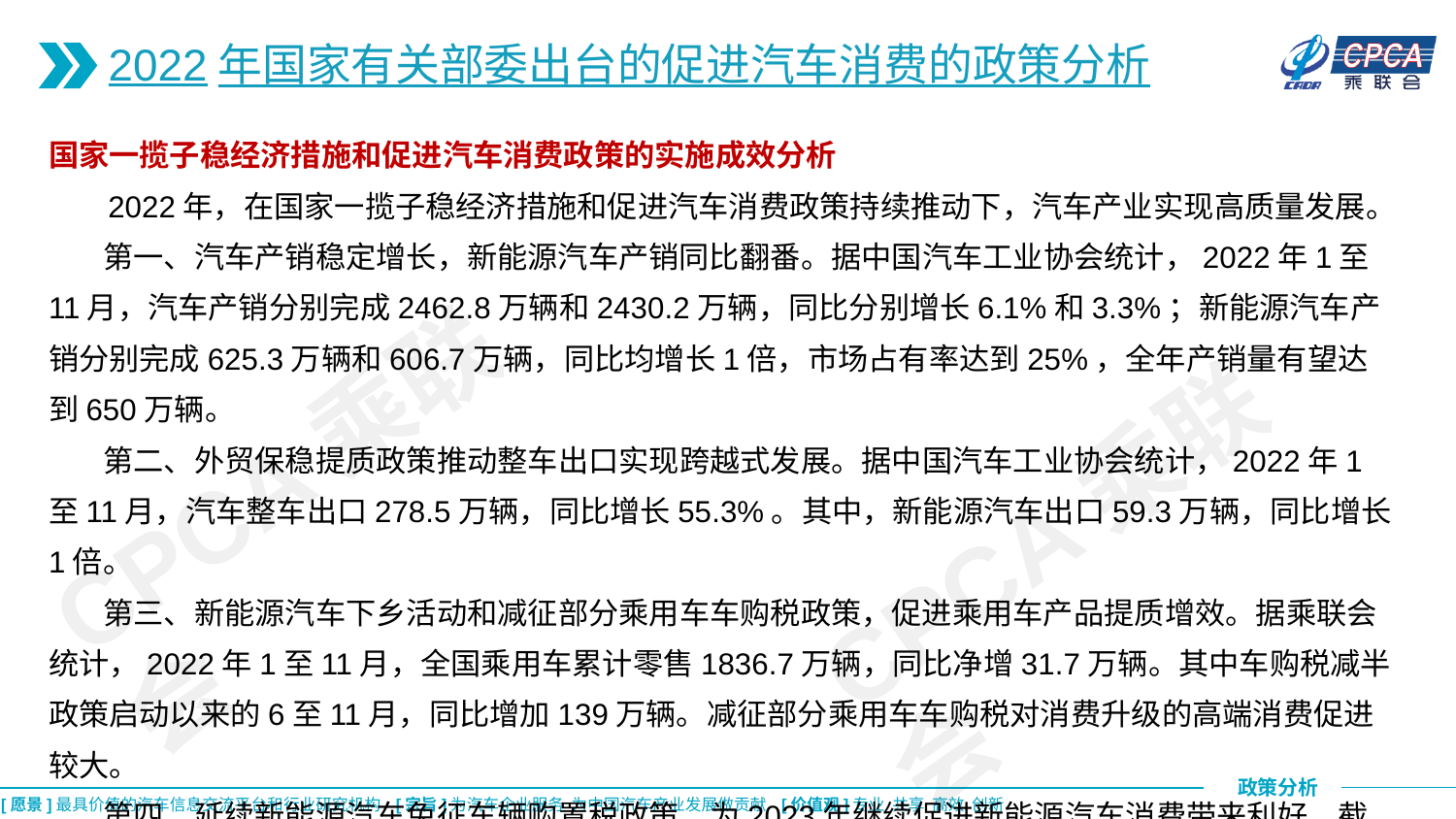

2022年国家有关部委出台的促进汽车消费的政策分析
国家一揽子稳经济措施和促进汽车消费政策的实施成效分析
       2022年，在国家一揽子稳经济措施和促进汽车消费政策持续推动下，汽车产业实现高质量发展。
       第一、汽车产销稳定增长，新能源汽车产销同比翻番。据中国汽车工业协会统计，2022年1至11月，汽车产销分别完成2462.8万辆和2430.2万辆，同比分别增长6.1%和3.3%；新能源汽车产销分别完成625.3万辆和606.7万辆，同比均增长1倍，市场占有率达到25%，全年产销量有望达到650万辆。
       第二、外贸保稳提质政策推动整车出口实现跨越式发展。据中国汽车工业协会统计，2022年1至11月，汽车整车出口278.5万辆，同比增长55.3%。其中，新能源汽车出口59.3万辆，同比增长1倍。
       第三、新能源汽车下乡活动和减征部分乘用车车购税政策，促进乘用车产品提质增效。据乘联会统计，2022年1至11月，全国乘用车累计零售1836.7万辆，同比净增31.7万辆。其中车购税减半政策启动以来的6至11月，同比增加139万辆。减征部分乘用车车购税对消费升级的高端消费促进较大。
       第四、延续新能源汽车免征车辆购置税政策，为2023年继续促进新能源汽车消费带来利好。截至今年11月10日，累计免征新能源汽车车购税686.2亿元，同比增长101.2%。
CPCA乘联会
CPCA乘联会